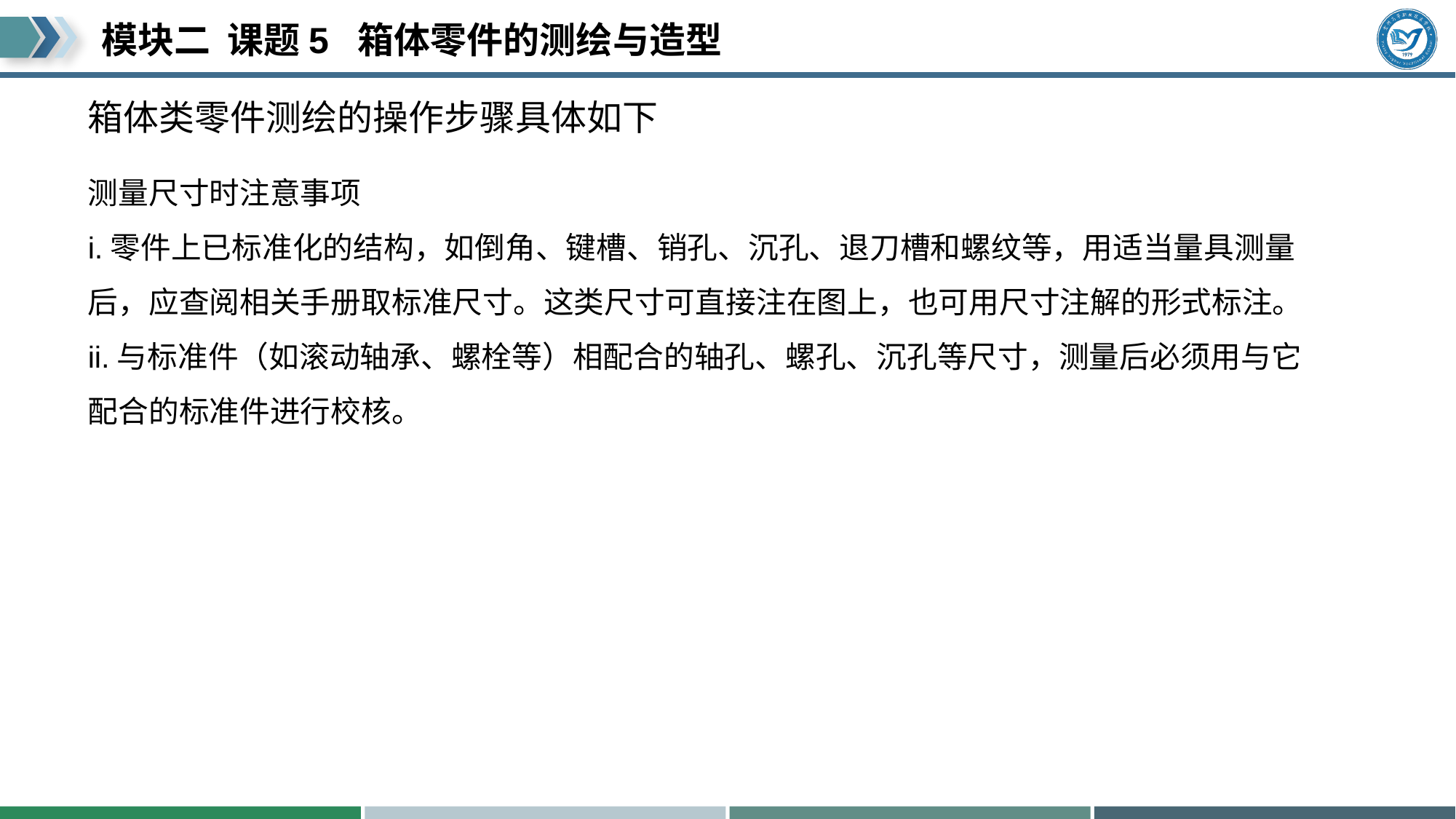

# 箱体类零件测绘的操作步骤具体如下
测量尺寸时注意事项
i.零件上已标准化的结构，如倒角、键槽、销孔、沉孔、退刀槽和螺纹等，用适当量具测量后，应查阅相关手册取标准尺寸。这类尺寸可直接注在图上，也可用尺寸注解的形式标注。
ii.与标准件（如滚动轴承、螺栓等）相配合的轴孔、螺孔、沉孔等尺寸，测量后必须用与它配合的标准件进行校核。